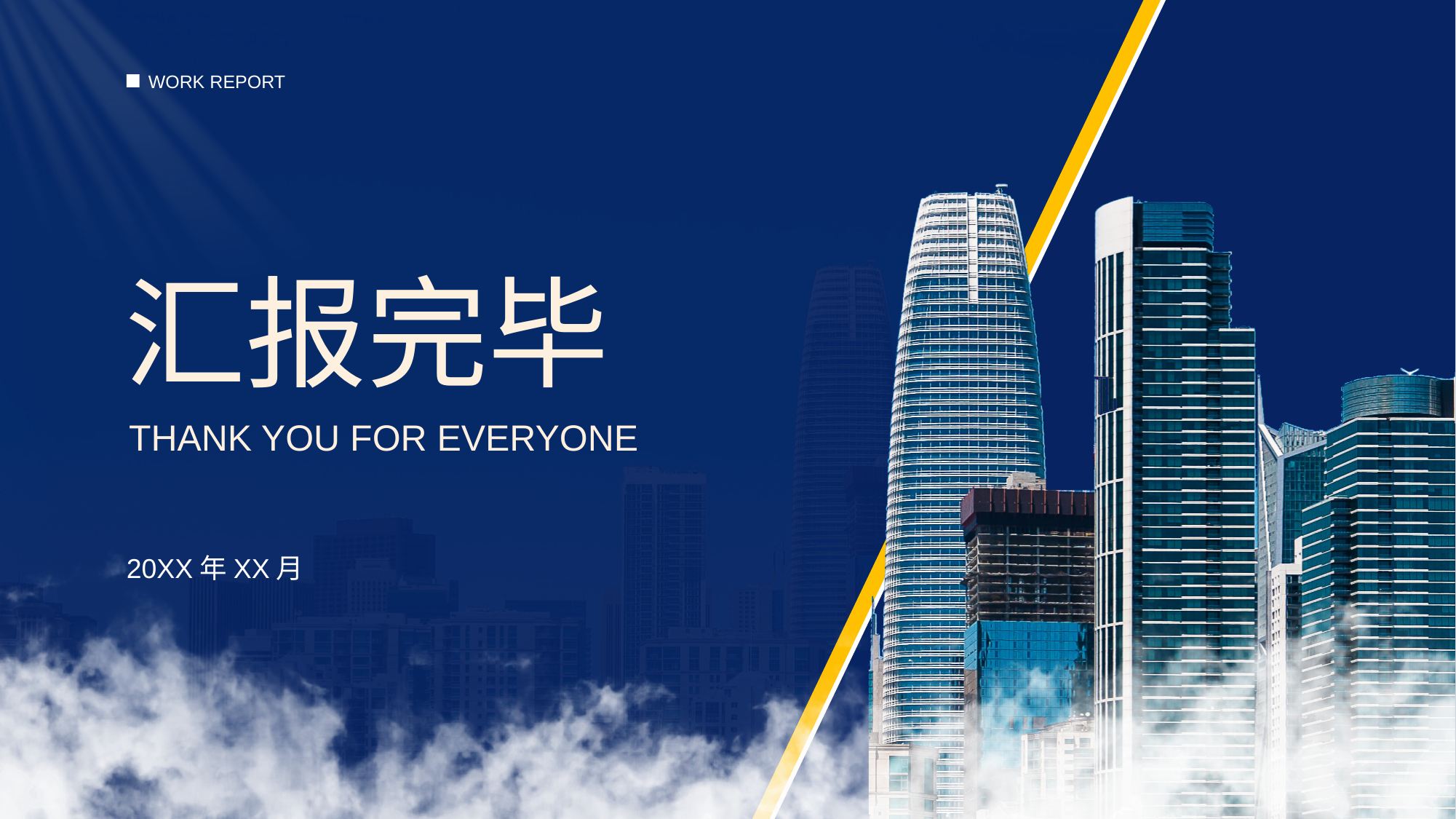

WORK REPORT

汇报完毕
THANK YOU FOR EVERYONE
20XX年XX月